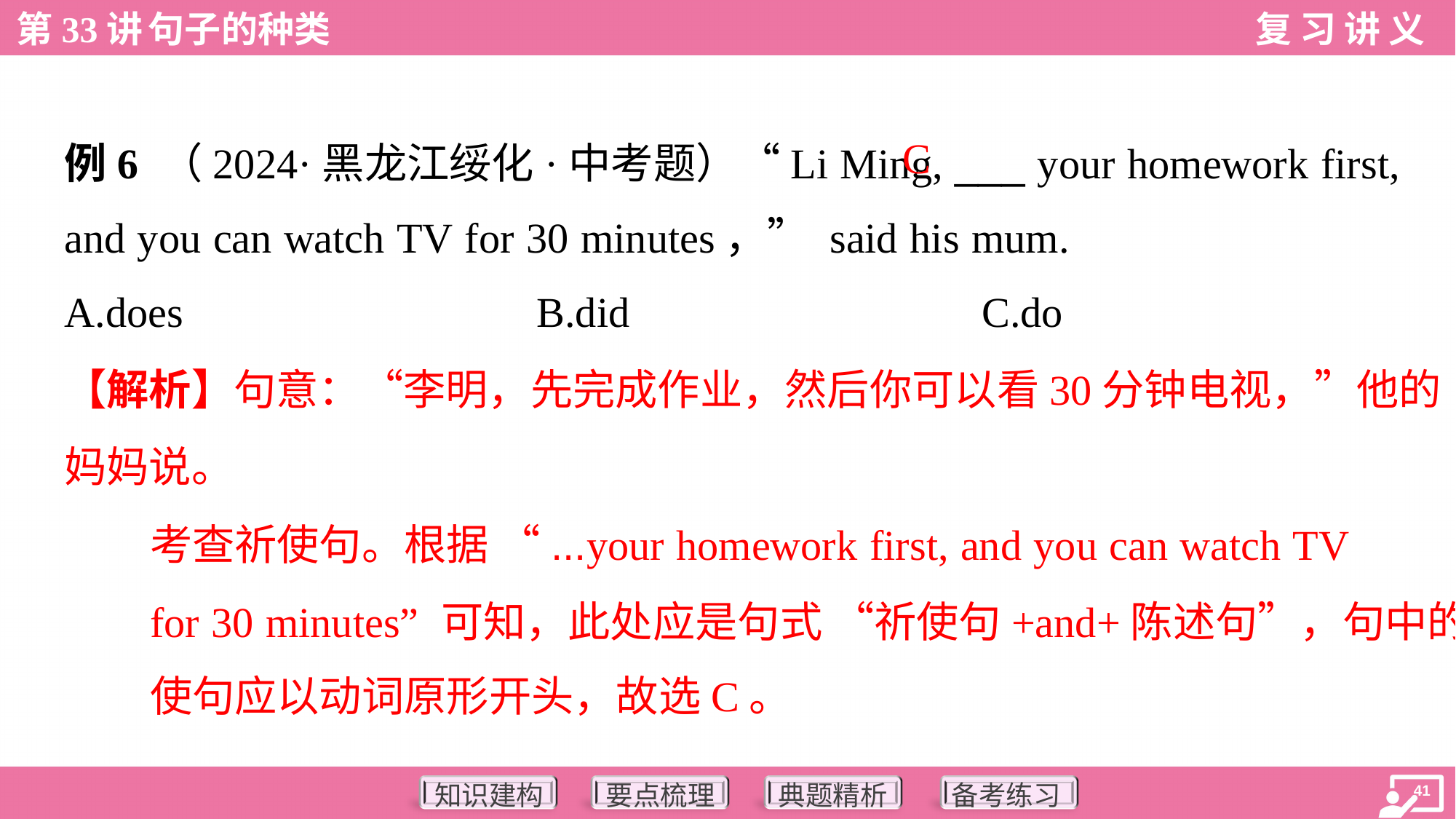

C
例6 （2024·黑龙江绥化·中考题）“Li Ming, ___ your homework first,
and you can watch TV for 30 minutes，” said his mum.
A.does	B.did	C.do
【解析】句意：“李明，先完成作业，然后你可以看30分钟电视，”他的
妈妈说。
考查祈使句。根据 “...your homework first, and you can watch TV
for 30 minutes” 可知，此处应是句式 “祈使句+and+陈述句”，句中的祈
使句应以动词原形开头，故选C。